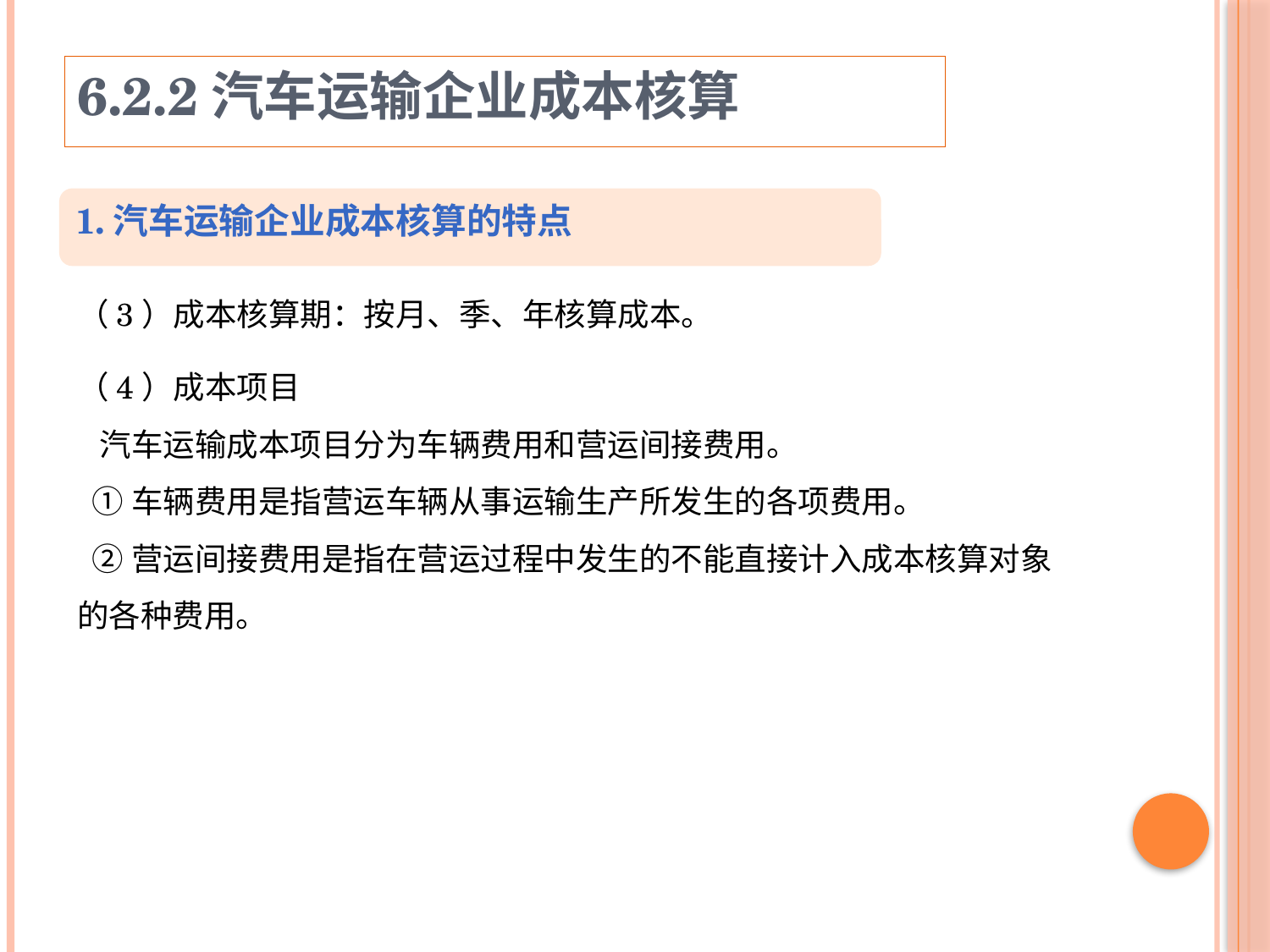

6.2.2汽车运输企业成本核算
1.汽车运输企业成本核算的特点
（3）成本核算期：按月、季、年核算成本。
（4）成本项目
  汽车运输成本项目分为车辆费用和营运间接费用。
  ①车辆费用是指营运车辆从事运输生产所发生的各项费用。
  ②营运间接费用是指在营运过程中发生的不能直接计入成本核算对象的各种费用。